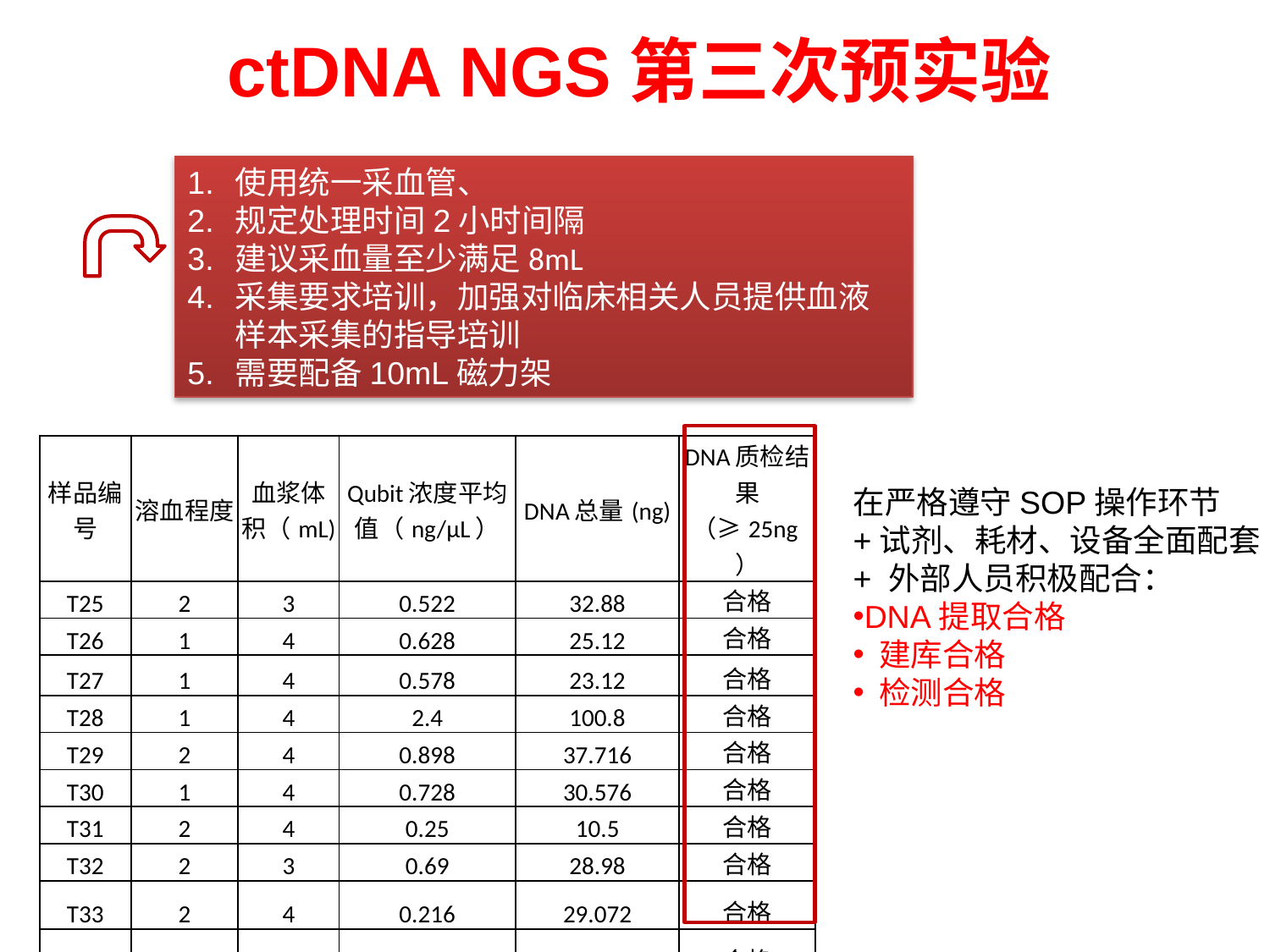

ctDNA NGS第三次预实验
使用统一采血管、
规定处理时间2小时间隔
建议采血量至少满足8mL
采集要求培训，加强对临床相关人员提供血液样本采集的指导培训
需要配备10mL磁力架

| 样品编号 | 溶血程度 | 血浆体积（mL) | Qubit浓度平均值（ng/μL） | DNA总量(ng) | DNA质检结果（≥25ng） |
| --- | --- | --- | --- | --- | --- |
| T25 | 2 | 3 | 0.522 | 32.88 | 合格 |
| T26 | 1 | 4 | 0.628 | 25.12 | 合格 |
| T27 | 1 | 4 | 0.578 | 23.12 | 合格 |
| T28 | 1 | 4 | 2.4 | 100.8 | 合格 |
| T29 | 2 | 4 | 0.898 | 37.716 | 合格 |
| T30 | 1 | 4 | 0.728 | 30.576 | 合格 |
| T31 | 2 | 4 | 0.25 | 10.5 | 合格 |
| T32 | 2 | 3 | 0.69 | 28.98 | 合格 |
| T33 | 2 | 4 | 0.216 | 29.072 | 合格 |
| T31 | 2 | 3.5 | 0.534 | 28.428 | 合格 |
在严格遵守SOP操作环节
+试剂、耗材、设备全面配套
+ 外部人员积极配合：
DNA提取合格
 建库合格
 检测合格